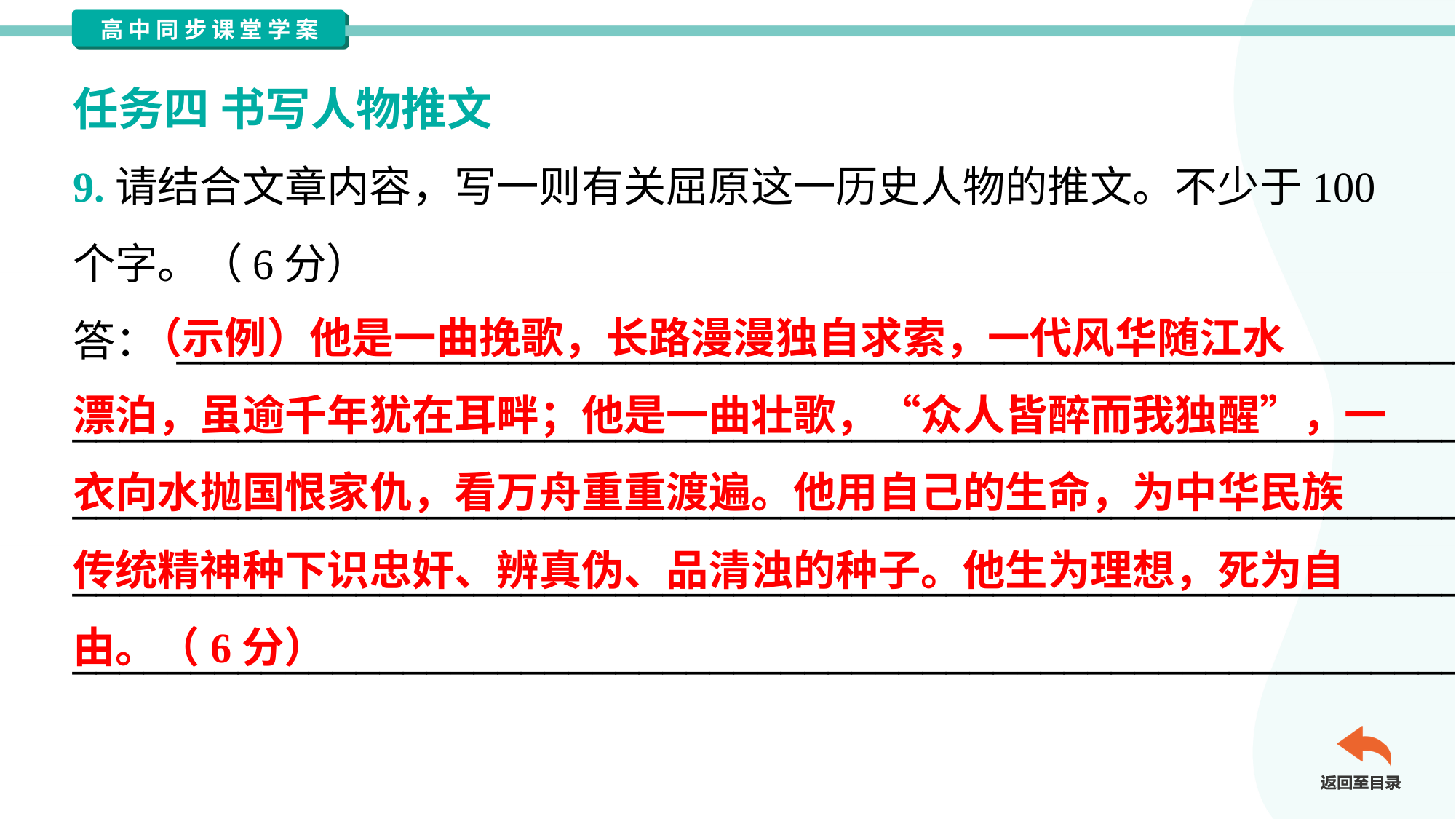

任务四 书写人物推文
9.请结合文章内容，写一则有关屈原这一历史人物的推文。不少于100
个字。（6分）
答： ________________________________________________________
_____________________________________________________________
_____________________________________________________________
_____________________________________________________________
_____________________________________________________________
      （示例）他是一曲挽歌，长路漫漫独自求索，一代风华随江水
漂泊，虽逾千年犹在耳畔；他是一曲壮歌，“众人皆醉而我独醒”，一
衣向水抛国恨家仇，看万舟重重渡遍。他用自己的生命，为中华民族
传统精神种下识忠奸、辨真伪、品清浊的种子。他生为理想，死为自
由。（6分）